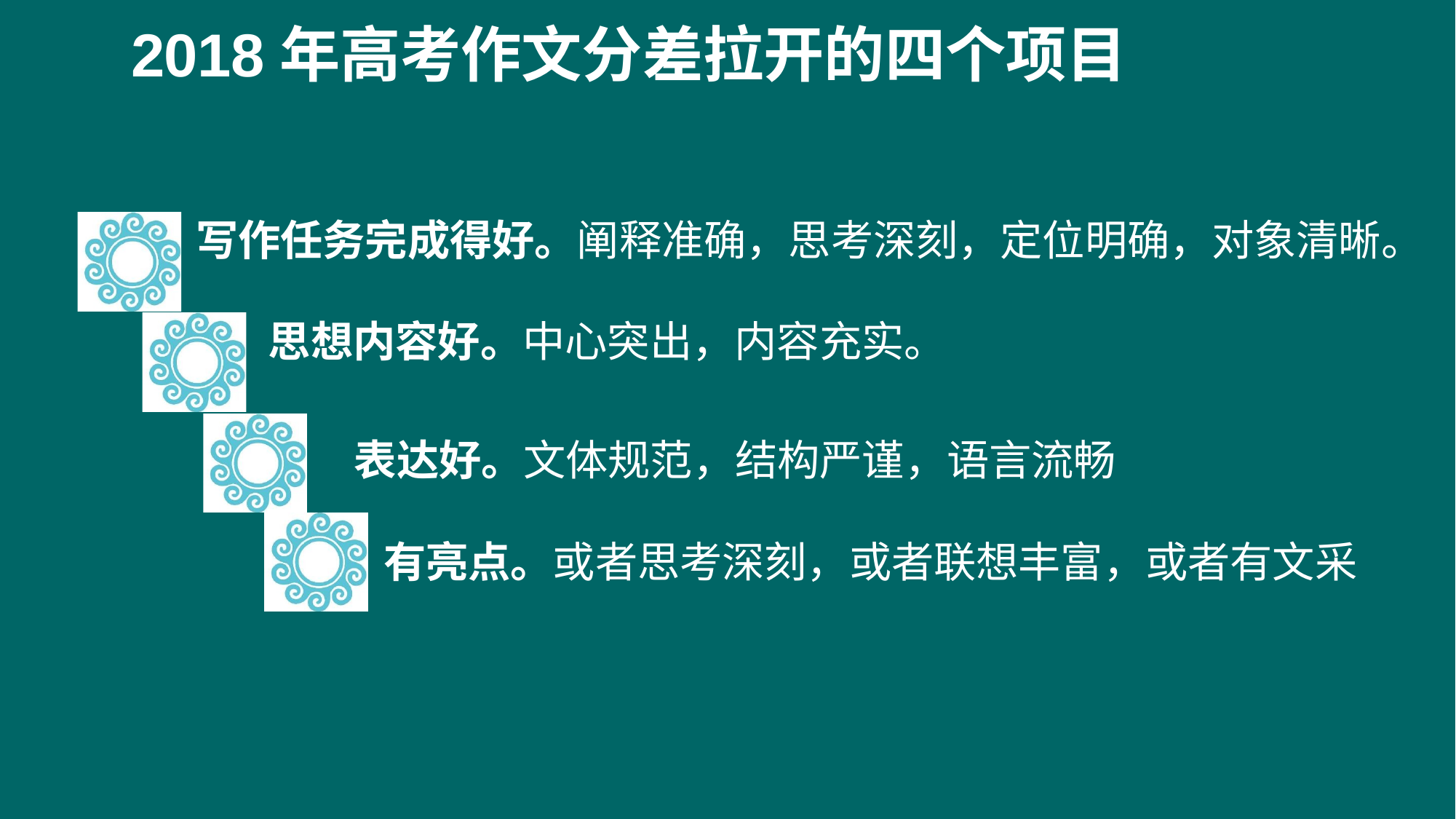

# 2018年高考作文分差拉开的四个项目

写作任务完成得好。阐释准确，思考深刻，定位明确，对象清晰。

思想内容好。中心突出，内容充实。

表达好。文体规范，结构严谨，语言流畅

  有亮点。或者思考深刻，或者联想丰富，或者有文采